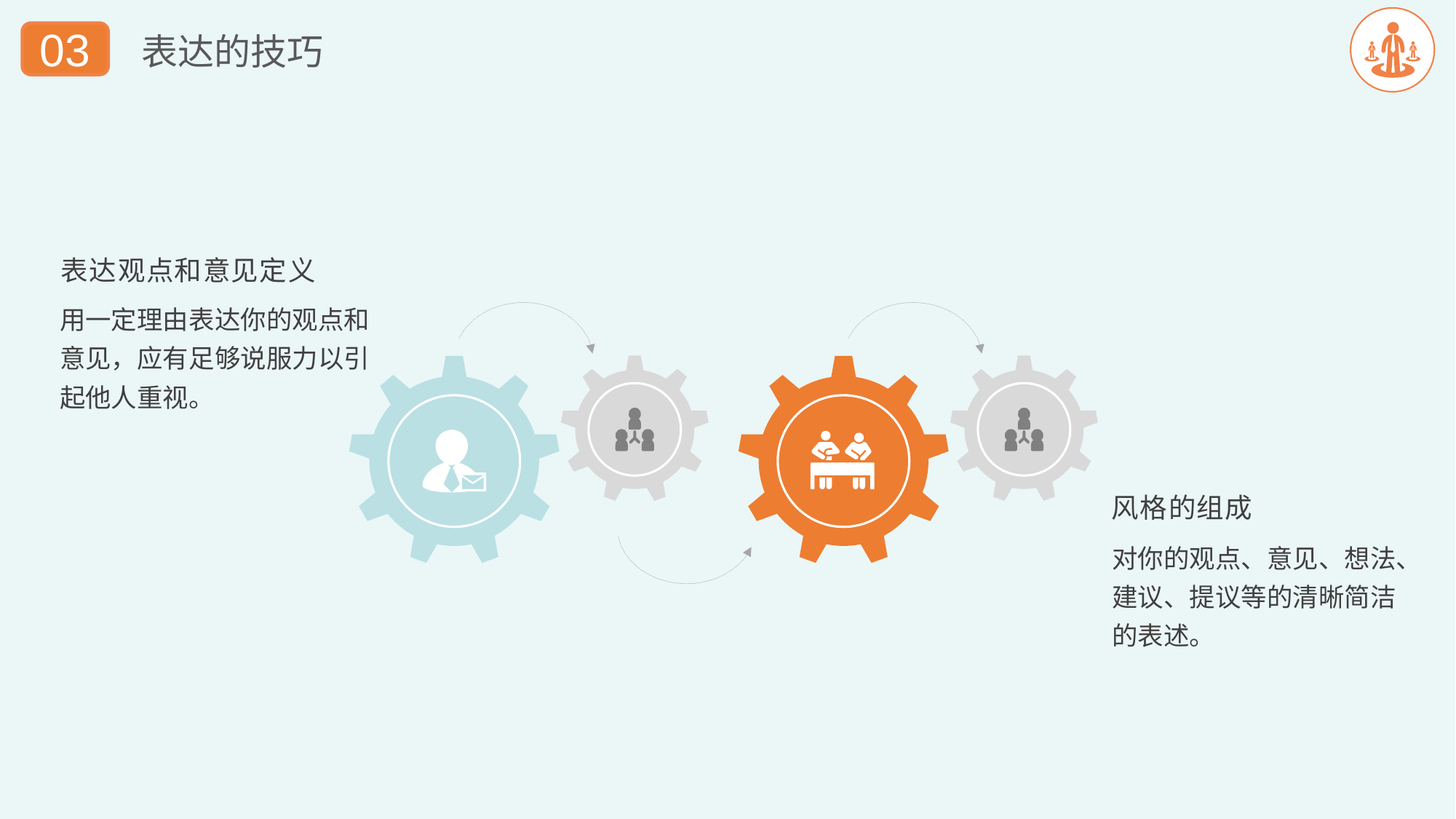

03

表达的技巧
表达观点和意见定义
用一定理由表达你的观点和意见，应有足够说服力以引起他人重视。

风格的组成
对你的观点、意见、想法、建议、提议等的清晰简洁的表述。